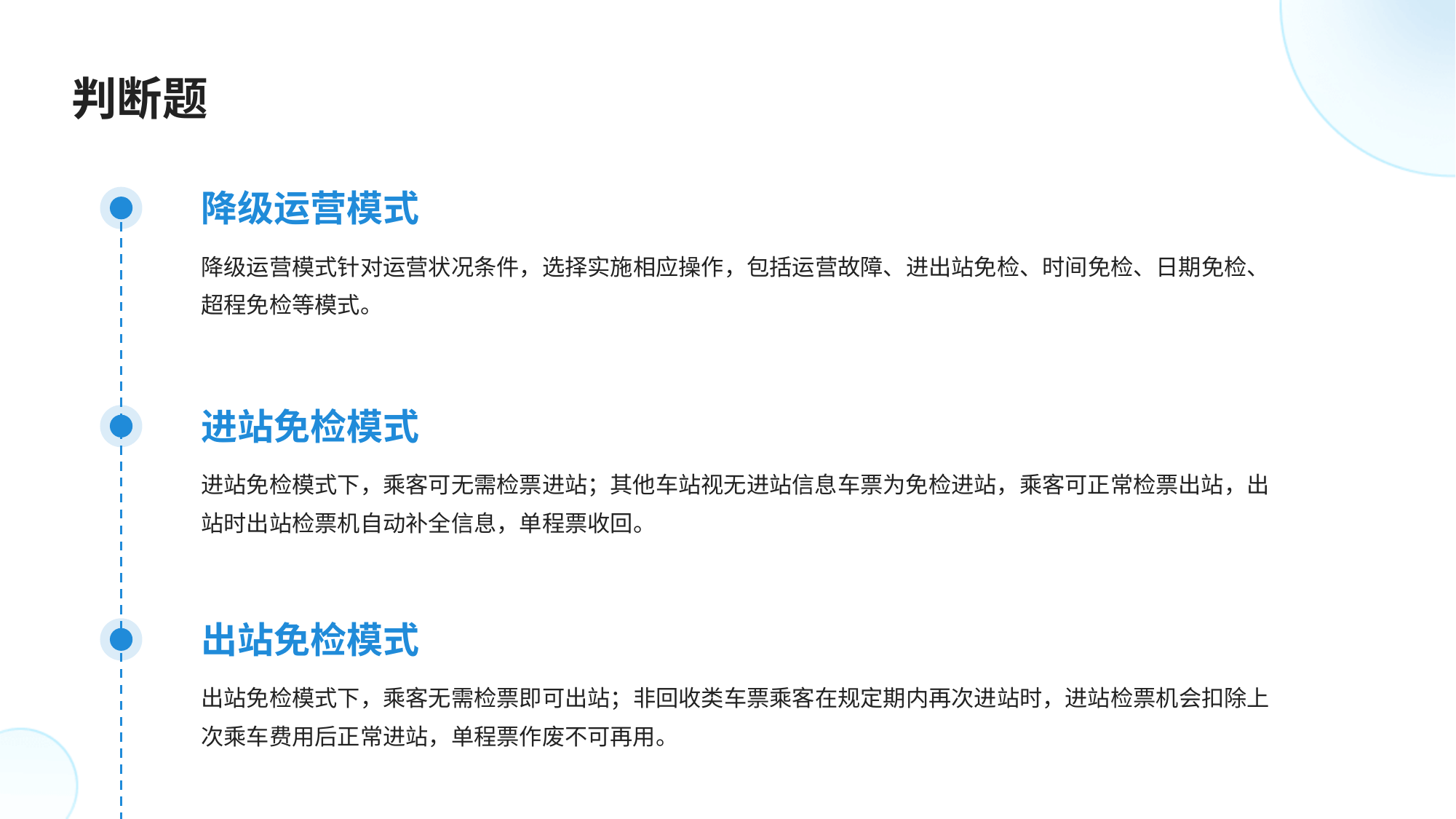

判断题
降级运营模式

降级运营模式针对运营状况条件，选择实施相应操作，包括运营故障、进出站免检、时间免检、日期免检、超程免检等模式。
进站免检模式

进站免检模式下，乘客可无需检票进站；其他车站视无进站信息车票为免检进站，乘客可正常检票出站，出站时出站检票机自动补全信息，单程票收回。
出站免检模式

出站免检模式下，乘客无需检票即可出站；非回收类车票乘客在规定期内再次进站时，进站检票机会扣除上次乘车费用后正常进站，单程票作废不可再用。